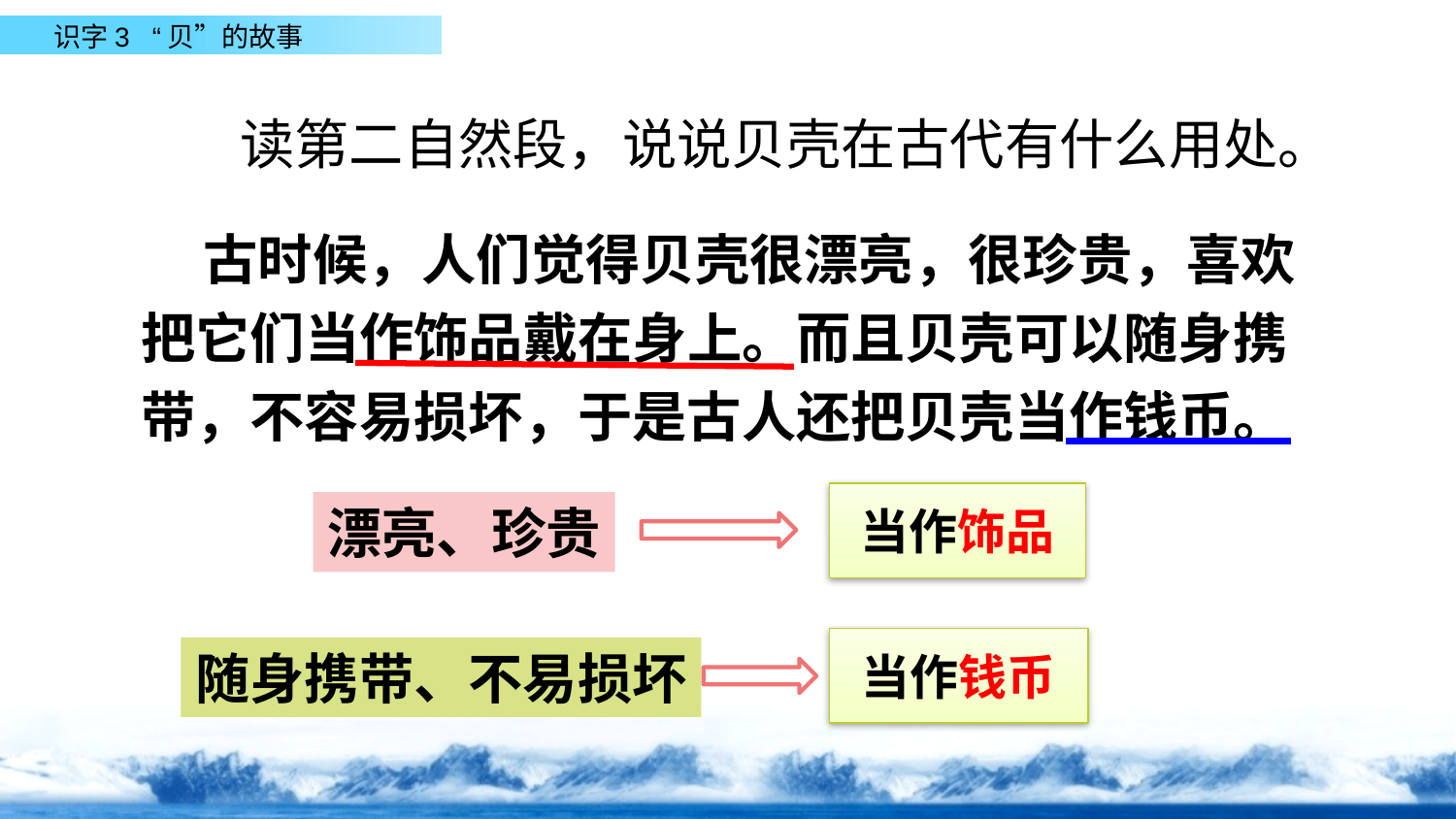

读第二自然段，说说贝壳在古代有什么用处。
    古时候，人们觉得贝壳很漂亮，很珍贵，喜欢把它们当作饰品戴在身上。而且贝壳可以随身携带，不容易损坏，于是古人还把贝壳当作钱币。
当作饰品
漂亮、珍贵

当作钱币
随身携带、不易损坏